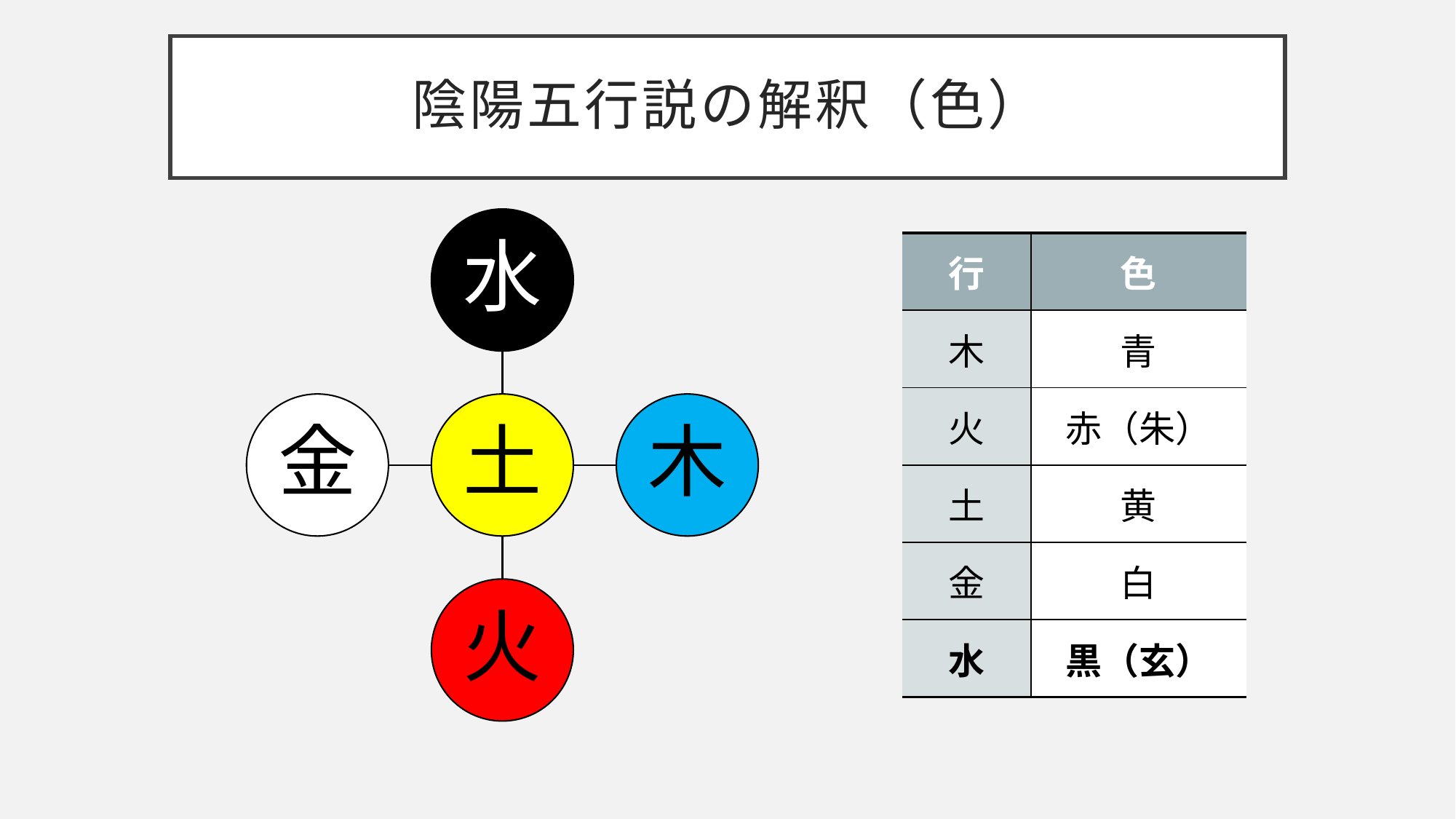

# 陰陽五行説の解釈（色）
土

水

木

火

金
| 行 | 色 |
| --- | --- |
| 木 | 青 |
| 火 | 赤（朱） |
| 土 | 黄 |
| 金 | 白 |
| 水 | 黒（玄） |